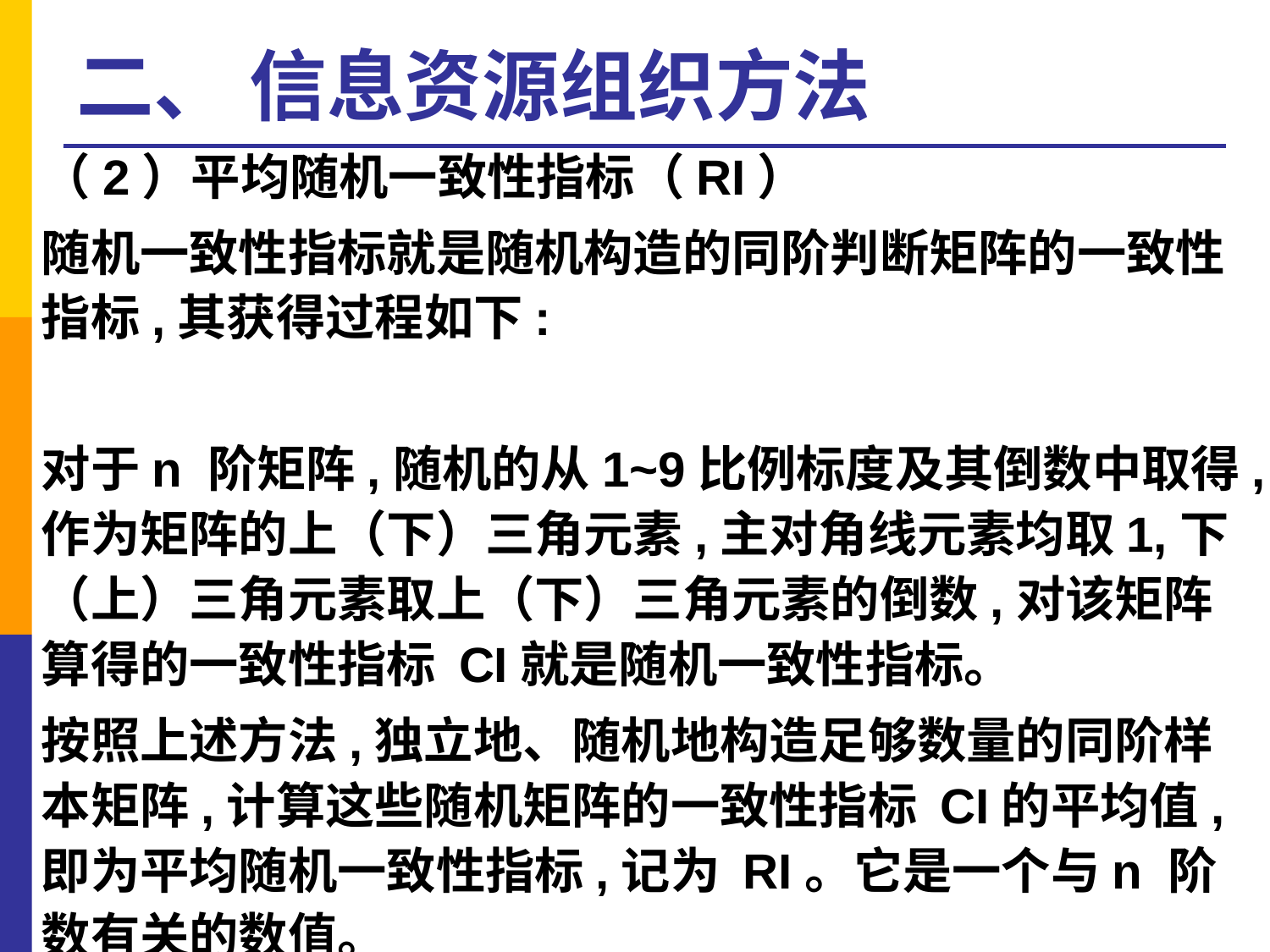

# 二、 信息资源组织方法
（2）平均随机一致性指标（RI）
随机一致性指标就是随机构造的同阶判断矩阵的一致性指标,其获得过程如下:

对于n 阶矩阵,随机的从1~9比例标度及其倒数中取得,作为矩阵的上（下）三角元素,主对角线元素均取1,下（上）三角元素取上（下）三角元素的倒数,对该矩阵算得的一致性指标 CI就是随机一致性指标。
按照上述方法,独立地、随机地构造足够数量的同阶样本矩阵,计算这些随机矩阵的一致性指标 CI的平均值,即为平均随机一致性指标,记为 RI。它是一个与n 阶数有关的数值。